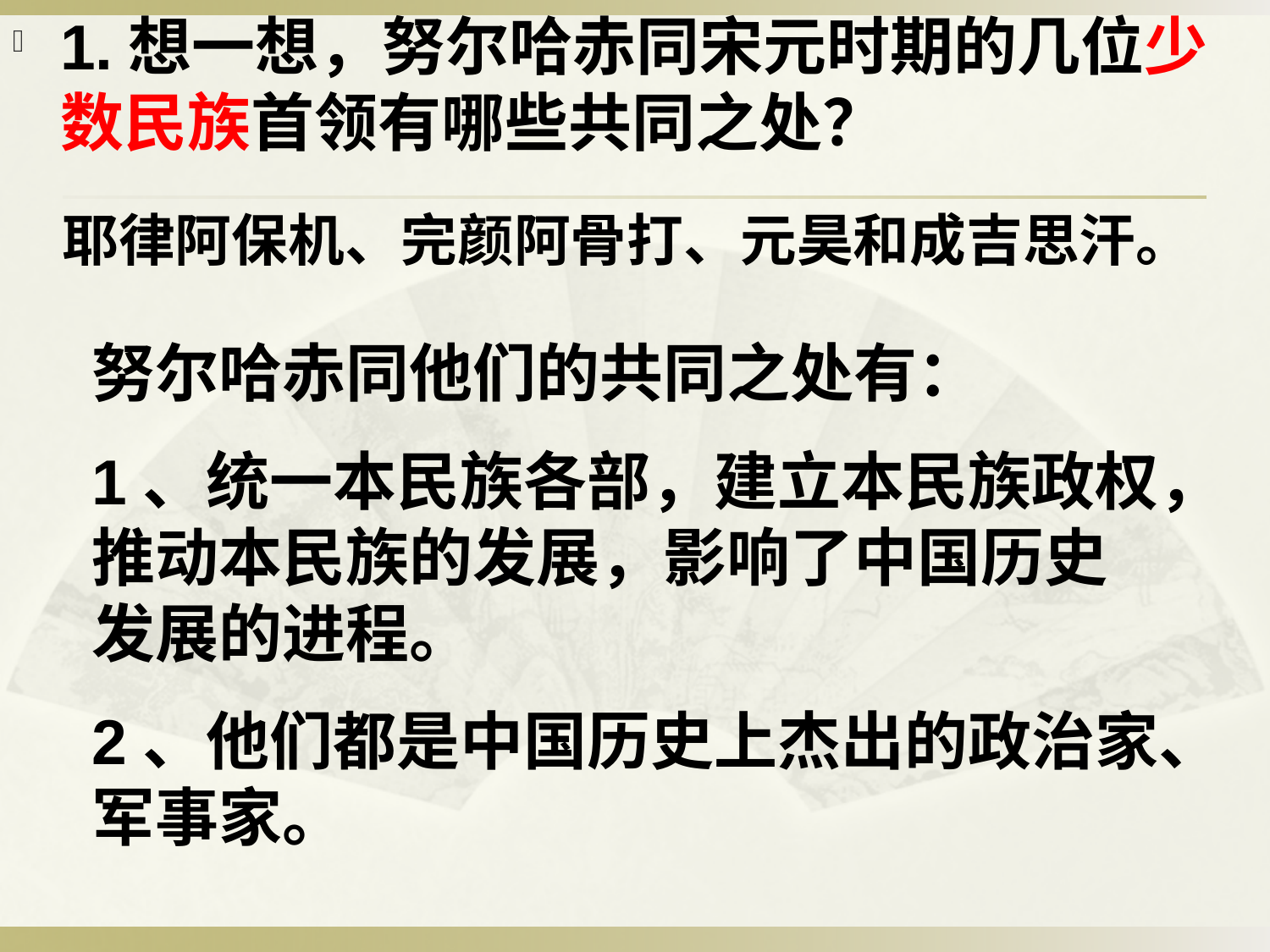

1.想一想，努尔哈赤同宋元时期的几位少数民族首领有哪些共同之处？
耶律阿保机、完颜阿骨打、元昊和成吉思汗。
努尔哈赤同他们的共同之处有：
1、统一本民族各部，建立本民族政权，推动本民族的发展，影响了中国历史发展的进程。
2、他们都是中国历史上杰出的政治家、军事家。